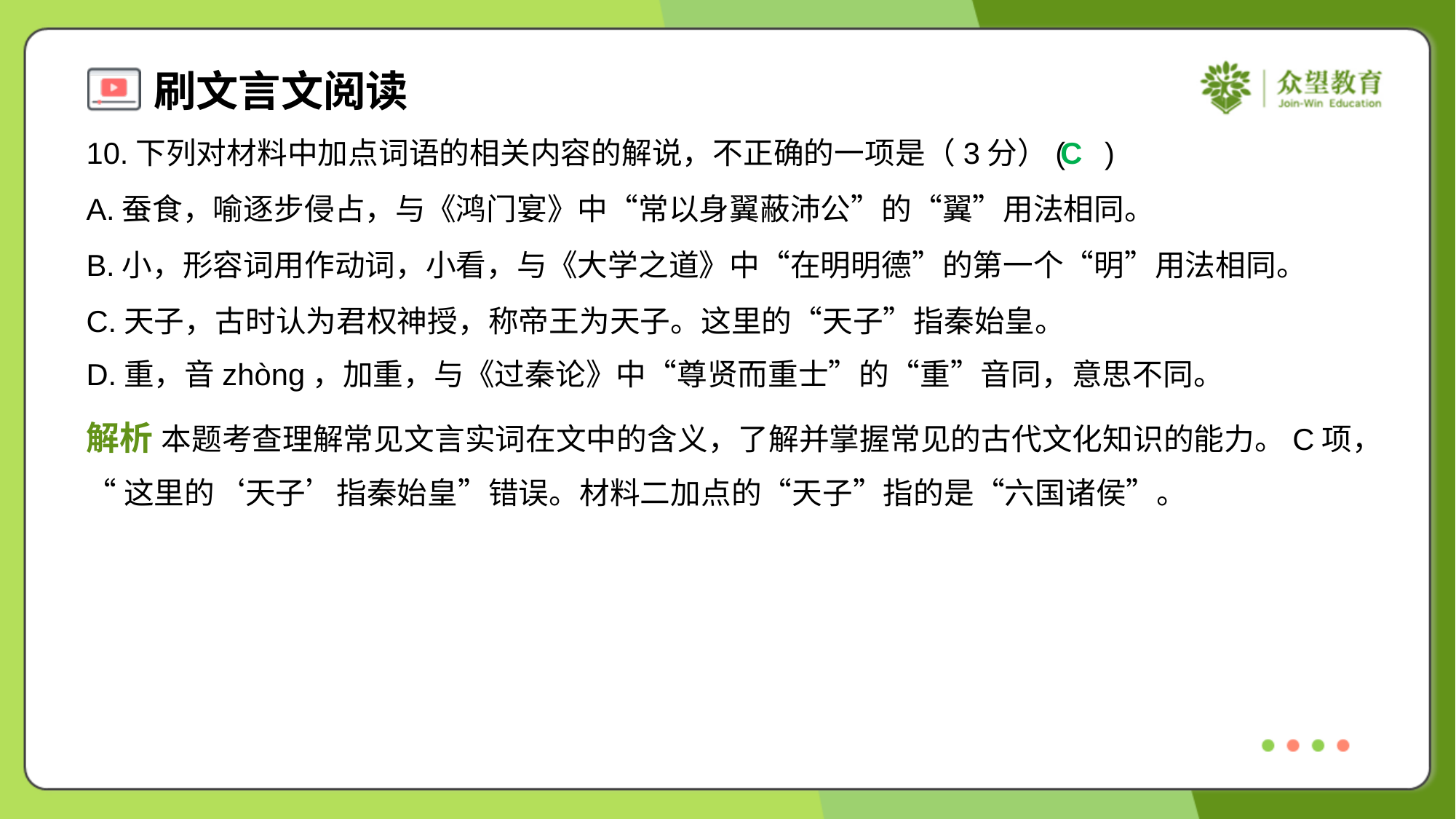

10.下列对材料中加点词语的相关内容的解说，不正确的一项是（3分）(     )
C
A.蚕食，喻逐步侵占，与《鸿门宴》中“常以身翼蔽沛公”的“翼”用法相同。
B.小，形容词用作动词，小看，与《大学之道》中“在明明德”的第一个“明”用法相同。
C.天子，古时认为君权神授，称帝王为天子。这里的“天子”指秦始皇。
D.重，音zhònɡ，加重，与《过秦论》中“尊贤而重士”的“重”音同，意思不同。
解析 本题考查理解常见文言实词在文中的含义，了解并掌握常见的古代文化知识的能力。C项，
“这里的‘天子’指秦始皇”错误。材料二加点的“天子”指的是“六国诸侯”。